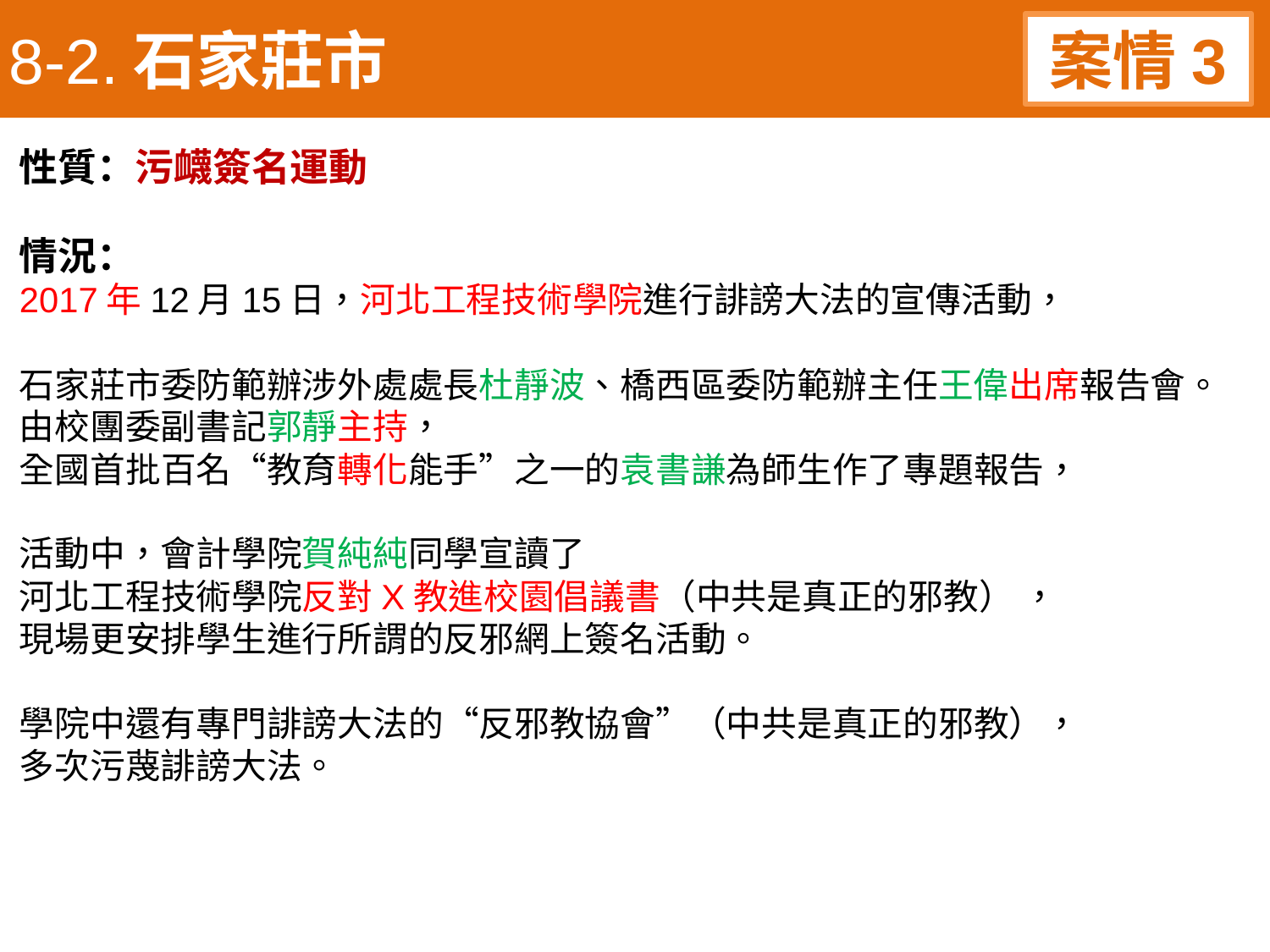

8-2.石家莊市
案情3

性質：污衊簽名運動

情況：
2017年12月15日，河北工程技術學院進行誹謗大法的宣傳活動，

石家莊市委防範辦涉外處處長杜靜波、橋西區委防範辦主任王偉出席報告會。由校團委副書記郭靜主持，
全國首批百名“教育轉化能手”之一的袁書謙為師生作了專題報告，

活動中，會計學院賀純純同學宣讀了
河北工程技術學院反對X教進校園倡議書（中共是真正的邪教） ，
現場更安排學生進行所謂的反邪網上簽名活動。

學院中還有專門誹謗大法的“反邪教協會”（中共是真正的邪教），
多次污蔑誹謗大法。